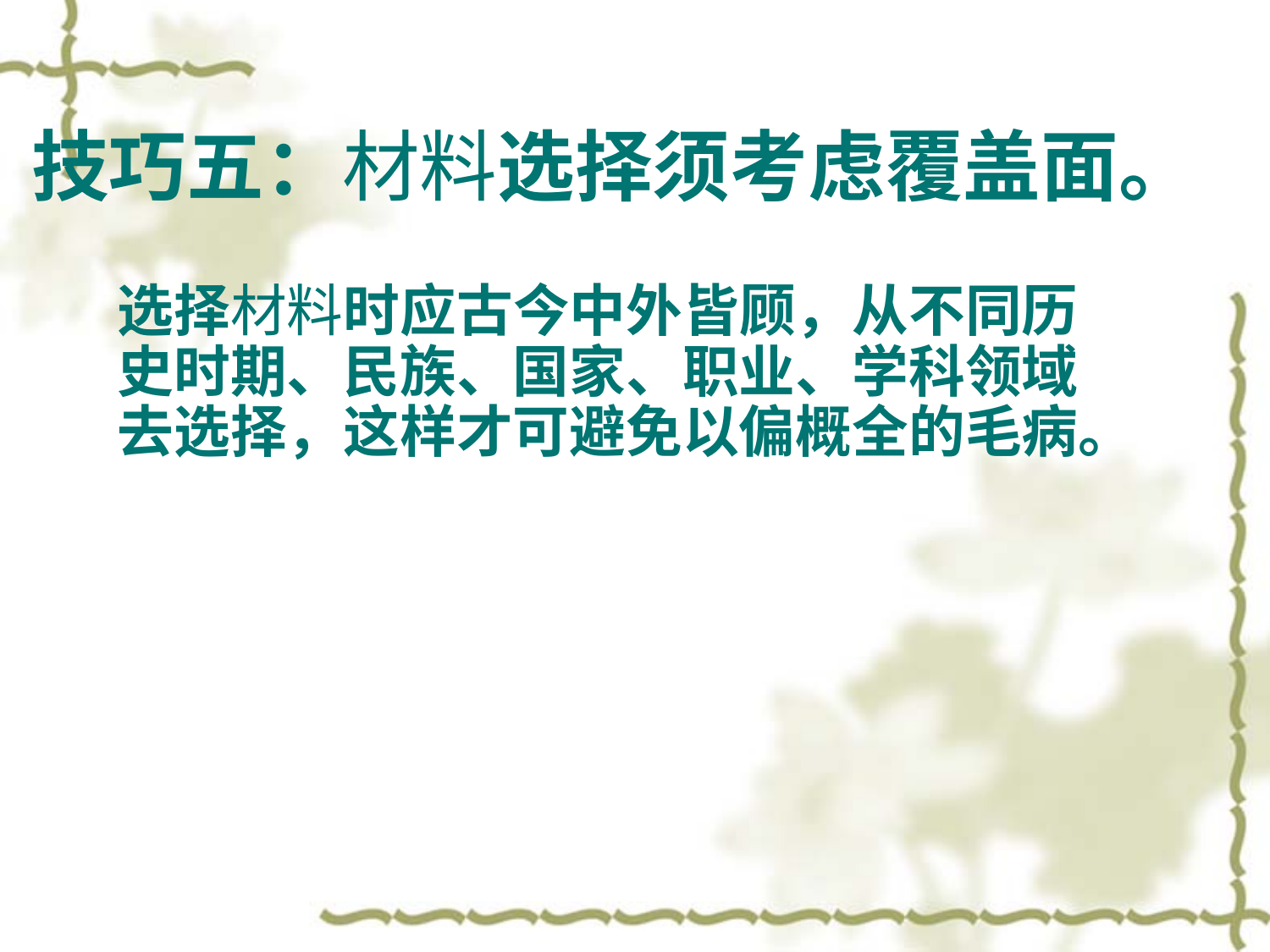

技巧五：材料选择须考虑覆盖面。
选择材料时应古今中外皆顾，从不同历史时期、民族、国家、职业、学科领域去选择，这样才可避免以偏概全的毛病。